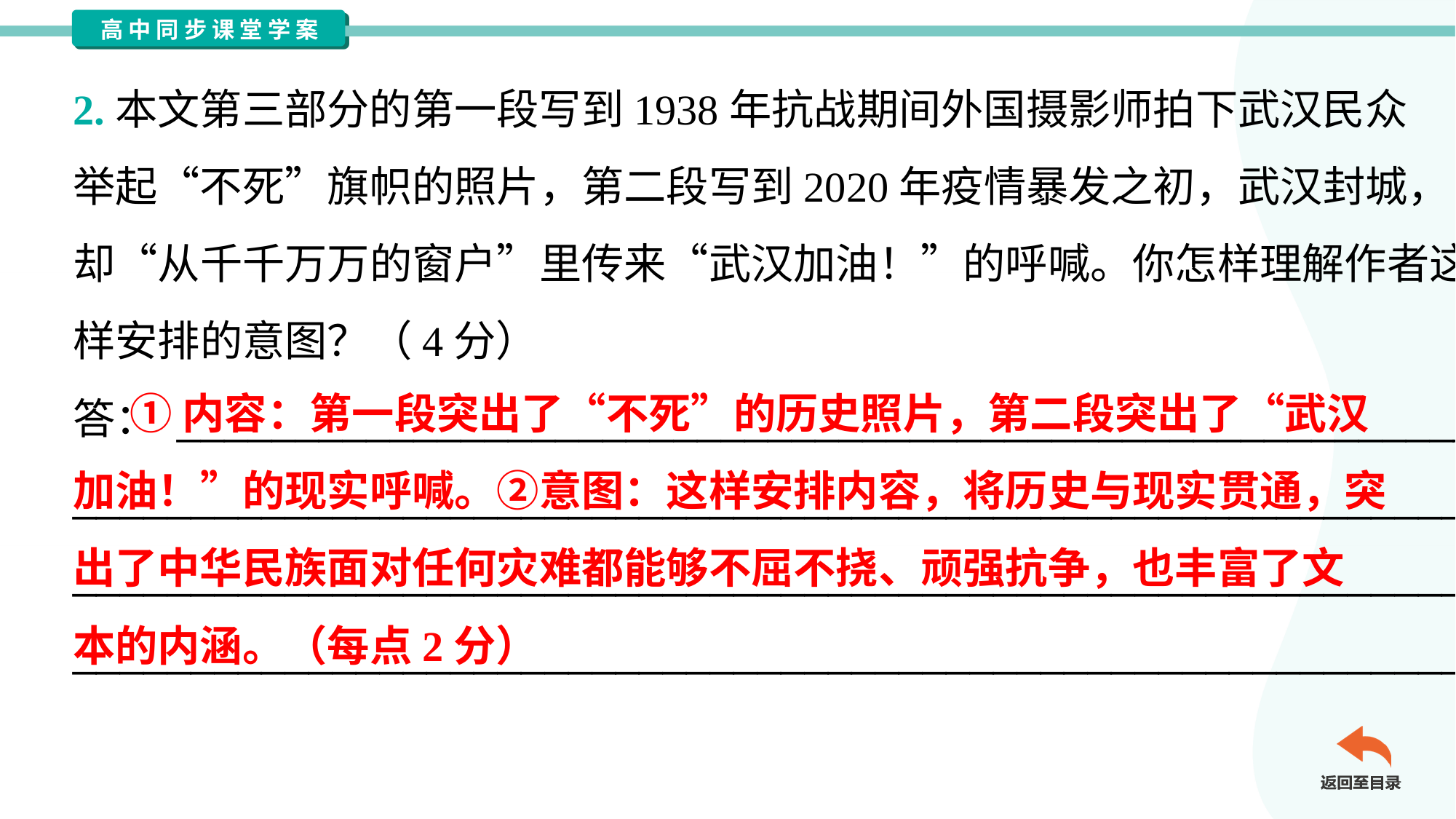

2.本文第三部分的第一段写到1938年抗战期间外国摄影师拍下武汉民众
举起“不死”旗帜的照片，第二段写到2020年疫情暴发之初，武汉封城，
却“从千千万万的窗户”里传来“武汉加油！”的呼喊。你怎样理解作者这
样安排的意图？（4分）
答： ________________________________________________________
_____________________________________________________________
_____________________________________________________________
_____________________________________________________________
      ①内容：第一段突出了“不死”的历史照片，第二段突出了“武汉
加油！”的现实呼喊。②意图：这样安排内容，将历史与现实贯通，突
出了中华民族面对任何灾难都能够不屈不挠、顽强抗争，也丰富了文
本的内涵。（每点2分）